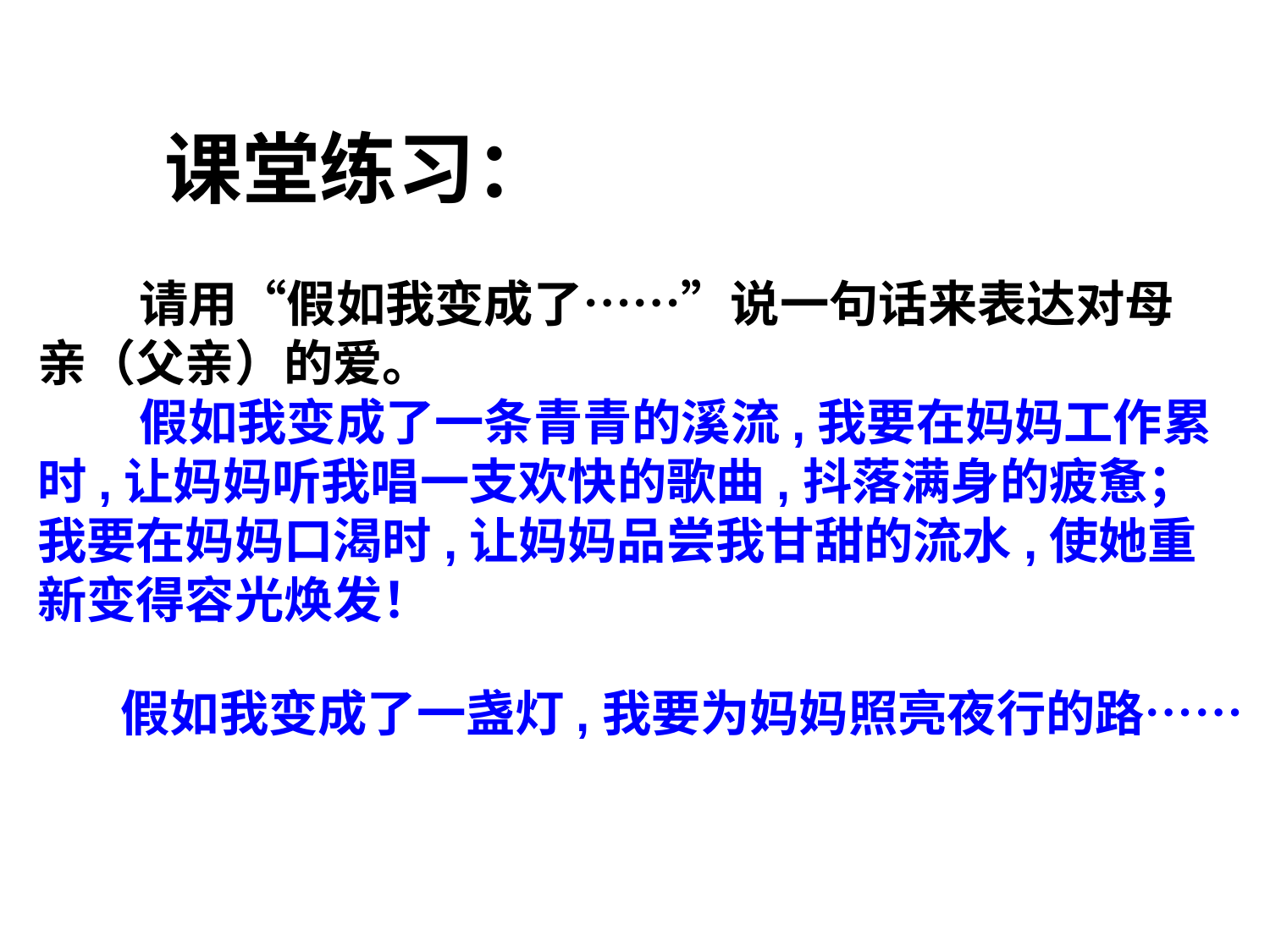

课堂练习：
        请用“假如我变成了……”说一句话来表达对母亲（父亲）的爱。
        假如我变成了一条青青的溪流,我要在妈妈工作累时,让妈妈听我唱一支欢快的歌曲,抖落满身的疲惫；我要在妈妈口渴时,让妈妈品尝我甘甜的流水,使她重新变得容光焕发！
         假如我变成了一盏灯,我要为妈妈照亮夜行的路……